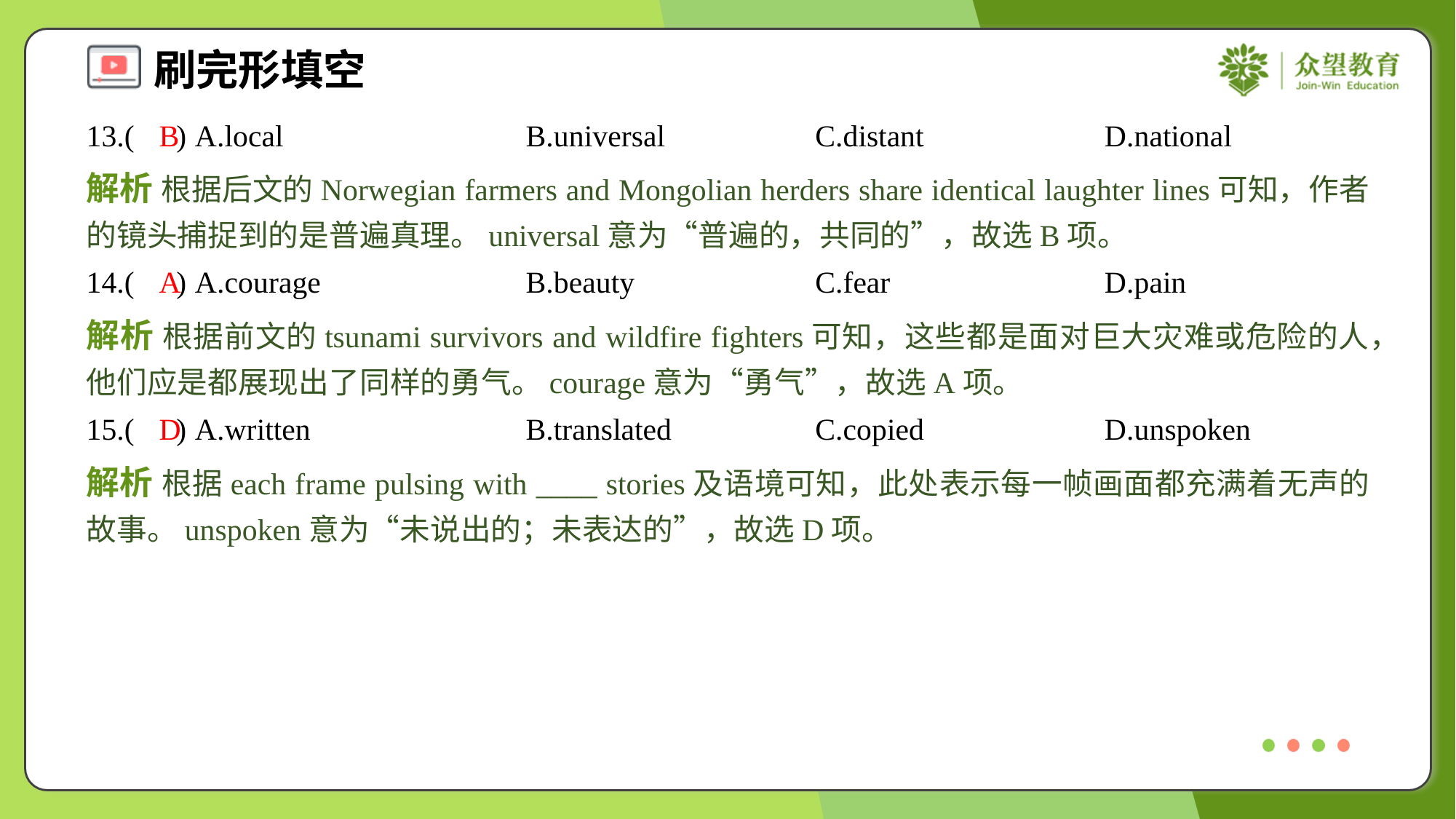

13.(     ) A.local	B.universal	C.distant	D.national
B
解析 根据后文的Norwegian farmers and Mongolian herders share identical laughter lines可知，作者的镜头捕捉到的是普遍真理。universal意为“普遍的，共同的”，故选B项。
14.(     ) A.courage	B.beauty	C.fear	D.pain
A
解析 根据前文的tsunami survivors and wildfire fighters可知，这些都是面对巨大灾难或危险的人，他们应是都展现出了同样的勇气。courage意为“勇气”，故选A项。
15.(     ) A.written	B.translated	C.copied	D.unspoken
D
解析 根据each frame pulsing with ____ stories及语境可知，此处表示每一帧画面都充满着无声的故事。unspoken意为“未说出的；未表达的”，故选D项。